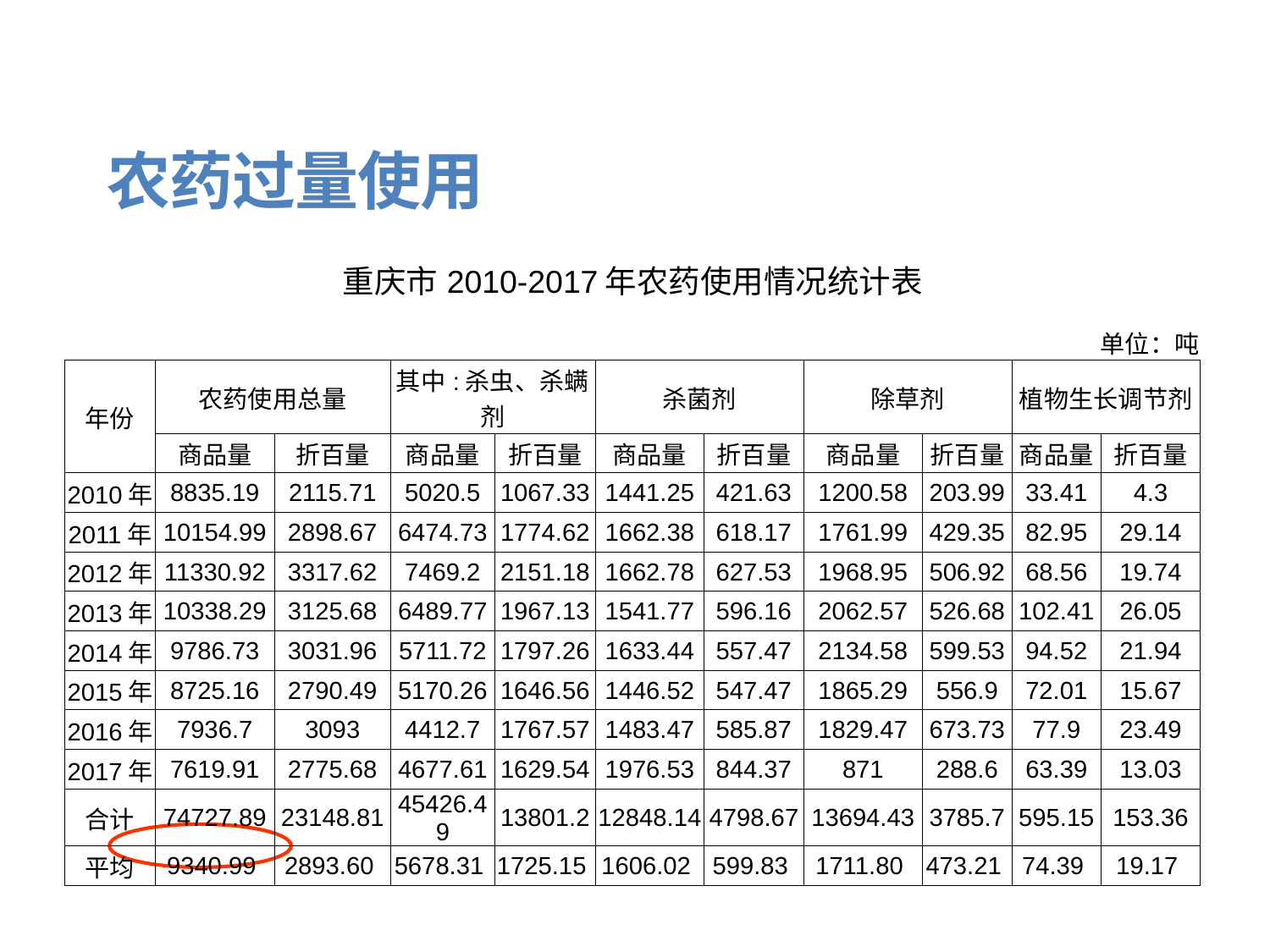

农药过量使用
| 重庆市2010-2017年农药使用情况统计表 |  |  |  |  |  |  |  |  |  |  |
| --- | --- | --- | --- | --- | --- | --- | --- | --- | --- | --- |
| 单位：吨 |  |  |  |  |  |  |  |  |  |  |
| 年份 | 农药使用总量 |  | 其中:杀虫、杀螨剂 |  | 杀菌剂 |  | 除草剂 |  | 植物生长调节剂 |  |
|  | 商品量 | 折百量 | 商品量 | 折百量 | 商品量 | 折百量 | 商品量 | 折百量 | 商品量 | 折百量 |
| 2010年 | 8835.19 | 2115.71 | 5020.5 | 1067.33 | 1441.25 | 421.63 | 1200.58 | 203.99 | 33.41 | 4.3 |
| 2011年 | 10154.99 | 2898.67 | 6474.73 | 1774.62 | 1662.38 | 618.17 | 1761.99 | 429.35 | 82.95 | 29.14 |
| 2012年 | 11330.92 | 3317.62 | 7469.2 | 2151.18 | 1662.78 | 627.53 | 1968.95 | 506.92 | 68.56 | 19.74 |
| 2013年 | 10338.29 | 3125.68 | 6489.77 | 1967.13 | 1541.77 | 596.16 | 2062.57 | 526.68 | 102.41 | 26.05 |
| 2014年 | 9786.73 | 3031.96 | 5711.72 | 1797.26 | 1633.44 | 557.47 | 2134.58 | 599.53 | 94.52 | 21.94 |
| 2015年 | 8725.16 | 2790.49 | 5170.26 | 1646.56 | 1446.52 | 547.47 | 1865.29 | 556.9 | 72.01 | 15.67 |
| 2016年 | 7936.7 | 3093 | 4412.7 | 1767.57 | 1483.47 | 585.87 | 1829.47 | 673.73 | 77.9 | 23.49 |
| 2017年 | 7619.91 | 2775.68 | 4677.61 | 1629.54 | 1976.53 | 844.37 | 871 | 288.6 | 63.39 | 13.03 |
| 合计 | 74727.89 | 23148.81 | 45426.49 | 13801.2 | 12848.14 | 4798.67 | 13694.43 | 3785.7 | 595.15 | 153.36 |
| 平均 | 9340.99 | 2893.60 | 5678.31 | 1725.15 | 1606.02 | 599.83 | 1711.80 | 473.21 | 74.39 | 19.17 |